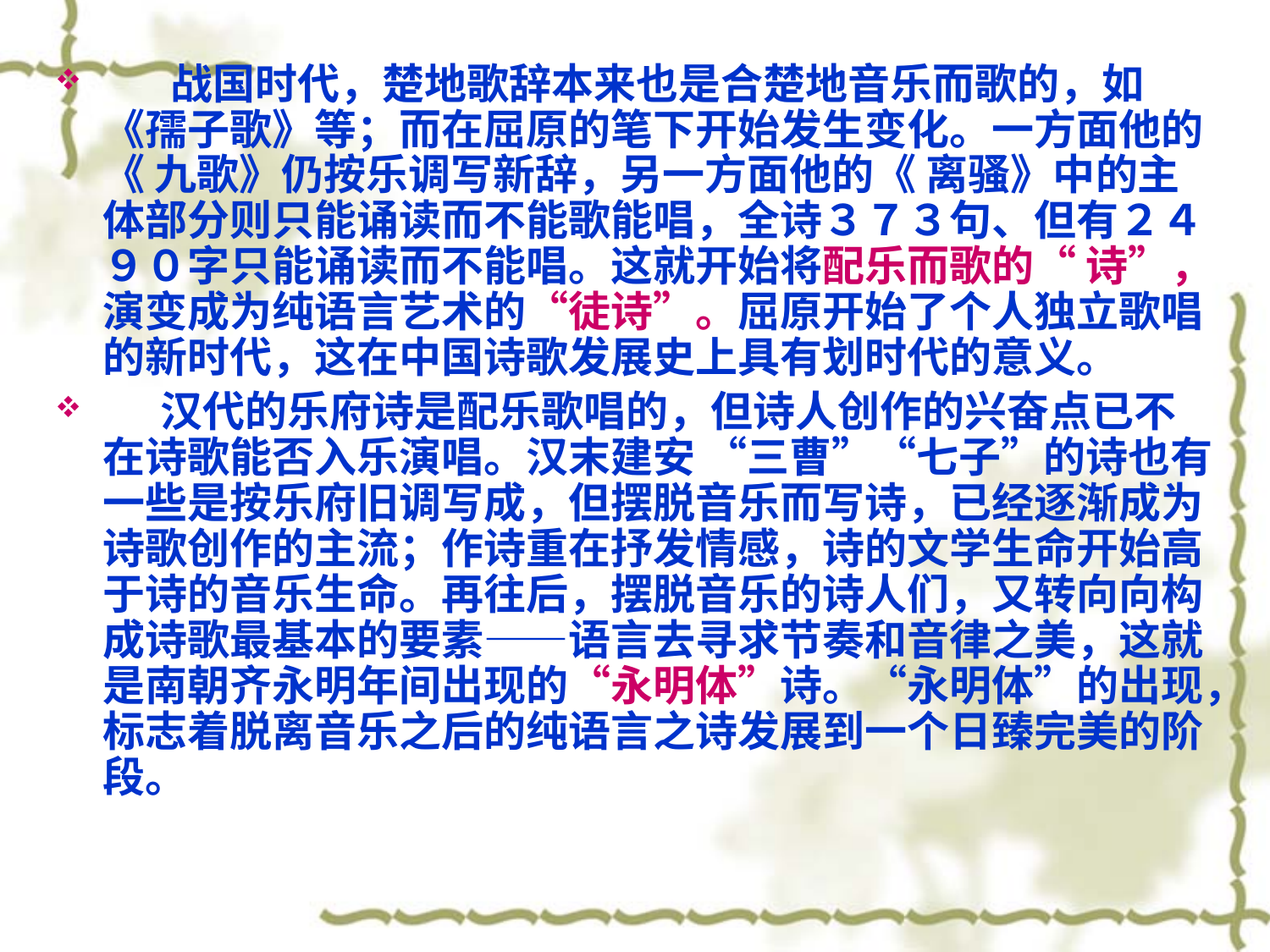

战国时代，楚地歌辞本来也是合楚地音乐而歌的，如《孺子歌》等；而在屈原的笔下开始发生变化。一方面他的《 九歌》仍按乐调写新辞，另一方面他的《 离骚》中的主体部分则只能诵读而不能歌能唱，全诗３７３句、但有２４９０字只能诵读而不能唱。这就开始将配乐而歌的“ 诗”，演变成为纯语言艺术的“徒诗”。屈原开始了个人独立歌唱的新时代，这在中国诗歌发展史上具有划时代的意义。
     汉代的乐府诗是配乐歌唱的，但诗人创作的兴奋点已不在诗歌能否入乐演唱。汉末建安 “三曹”“七子”的诗也有一些是按乐府旧调写成，但摆脱音乐而写诗，已经逐渐成为诗歌创作的主流；作诗重在抒发情感，诗的文学生命开始高于诗的音乐生命。再往后，摆脱音乐的诗人们，又转向向构成诗歌最基本的要素——语言去寻求节奏和音律之美，这就是南朝齐永明年间出现的“永明体”诗。“永明体”的出现，标志着脱离音乐之后的纯语言之诗发展到一个日臻完美的阶段。

#